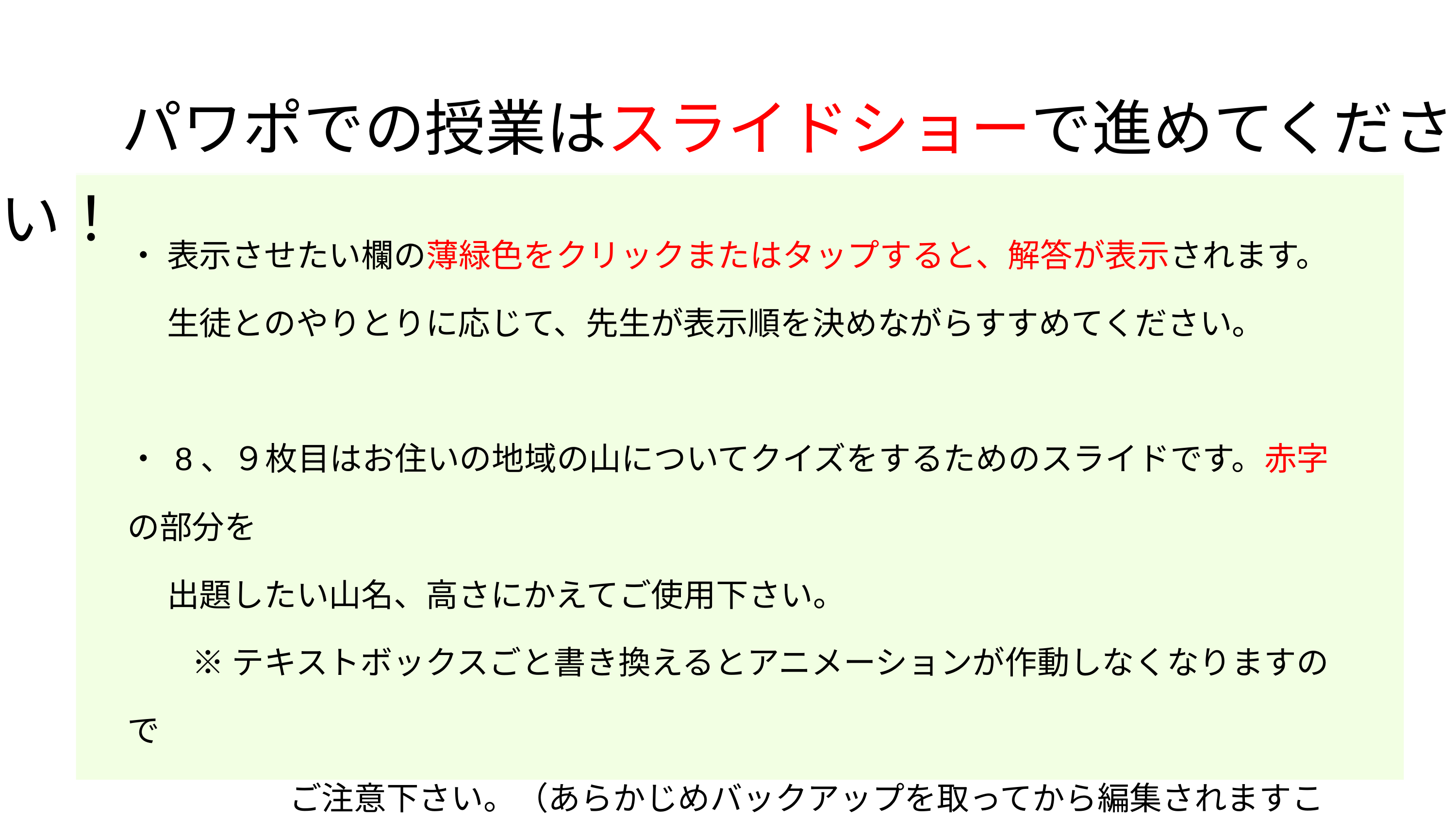

パワポでの授業はスライドショーで進めてください！

・ 表示させたい欄の薄緑色をクリックまたはタップすると、解答が表示されます。
　 生徒とのやりとりに応じて、先生が表示順を決めながらすすめてください。

・ 8、９枚目はお住いの地域の山についてクイズをするためのスライドです。赤字の部分を
　 出題したい山名、高さにかえてご使用下さい。
　　※ テキストボックスごと書き換えるとアニメーションが作動しなくなりますので
　　　　　ご注意下さい。（あらかじめバックアップを取ってから編集されますことを強く
　　　　　おすすめいたします。）